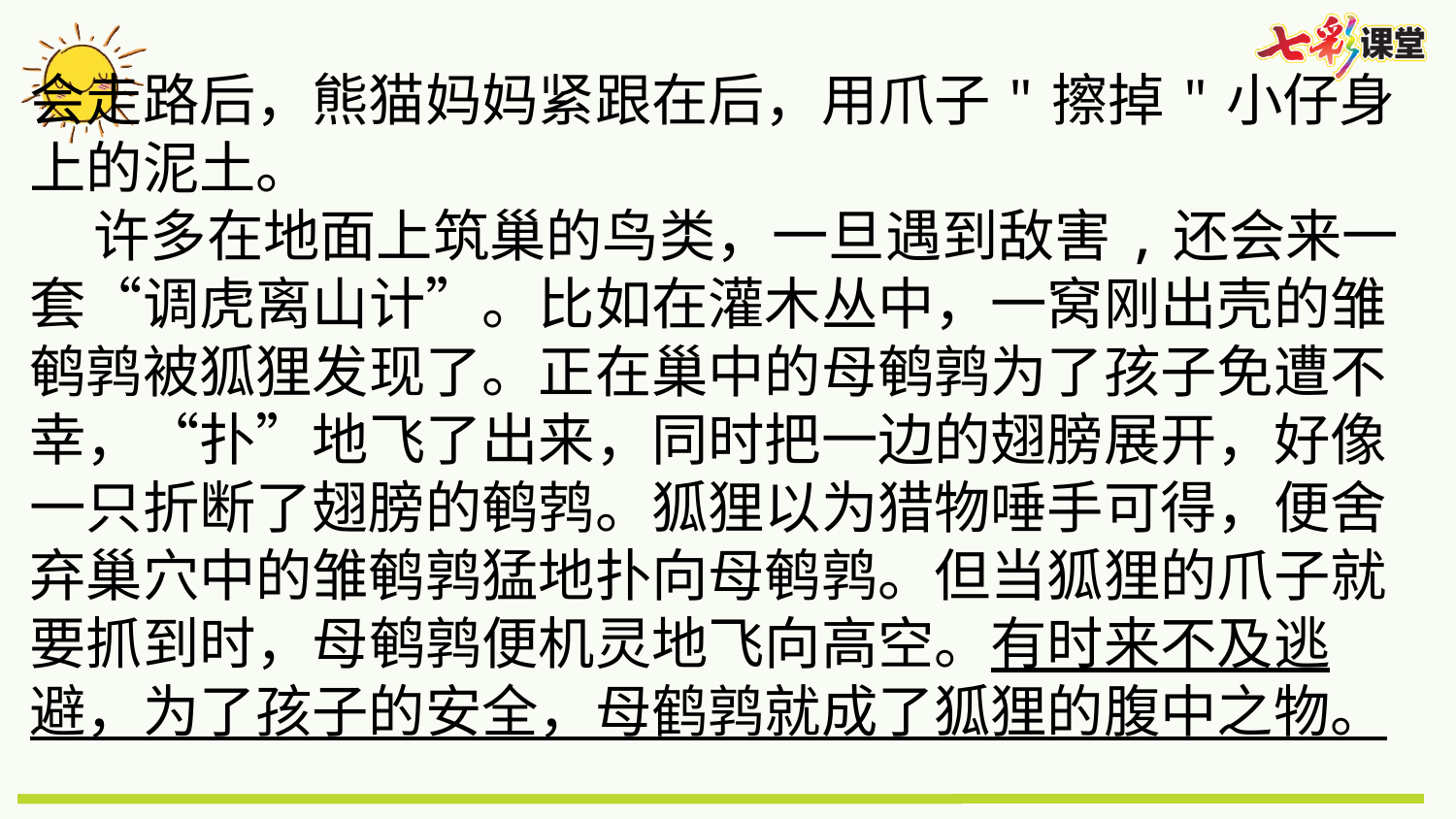

会走路后，熊猫妈妈紧跟在后，用爪子"擦掉"小仔身上的泥土。
    许多在地面上筑巢的鸟类，一旦遇到敌害,还会来一套“调虎离山计”。比如在灌木丛中，一窝刚出壳的雏鹌鹑被狐狸发现了。正在巢中的母鹌鹑为了孩子免遭不幸，“扑”地飞了出来，同时把一边的翅膀展开，好像一只折断了翅膀的鹌鹁。狐狸以为猎物唾手可得，便舍弃巢穴中的雏鹌鹑猛地扑向母鹌鹑。但当狐狸的爪子就要抓到时，母鹌鹑便机灵地飞向高空。有时来不及逃避，为了孩子的安全，母鹤鹑就成了狐狸的腹中之物。